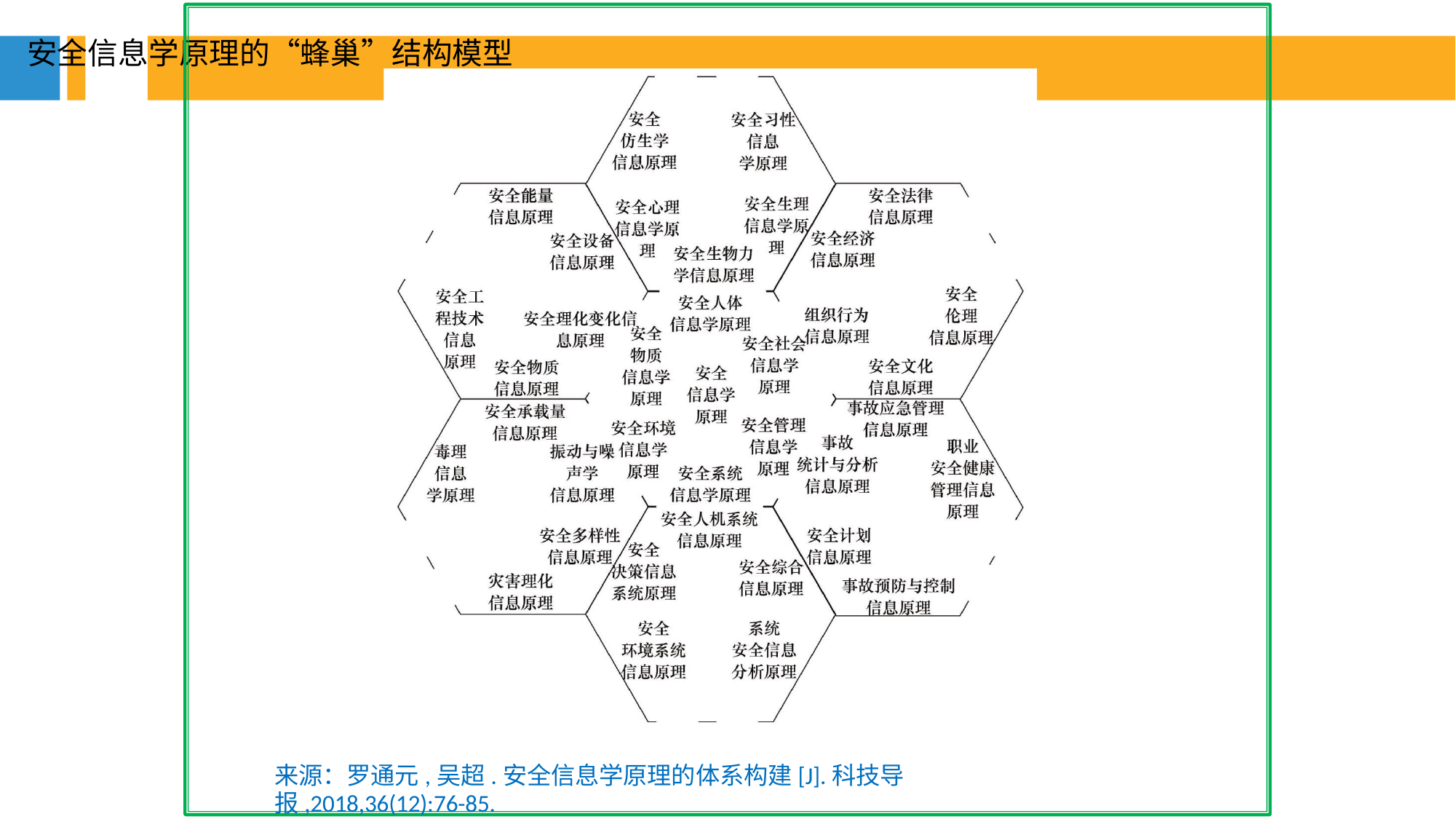

安全信息学原理的“蜂巢”结构模型

来源：罗通元,吴超.安全信息学原理的体系构建[J].科技导报,2018,36(12):76-85.